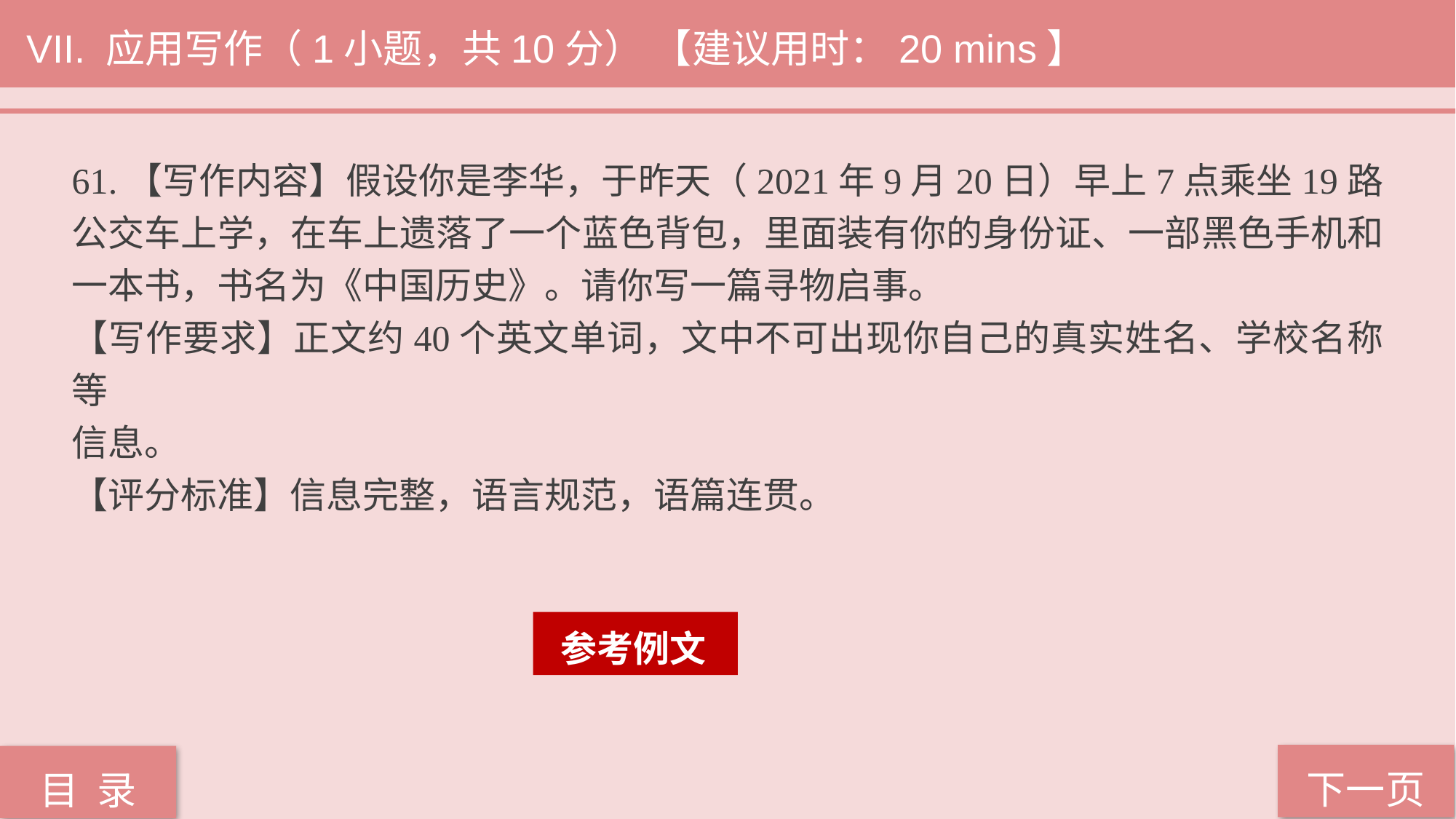

VII. 应用写作（1小题，共10分） 【建议用时：20 mins】
61.【写作内容】假设你是李华，于昨天（2021年9月20日）早上7点乘坐19路公交车上学，在车上遗落了一个蓝色背包，里面装有你的身份证、一部黑色手机和一本书，书名为《中国历史》。请你写一篇寻物启事。
【写作要求】正文约40个英文单词，文中不可出现你自己的真实姓名、学校名称等
信息。
【评分标准】信息完整，语言规范，语篇连贯。
 参考例文